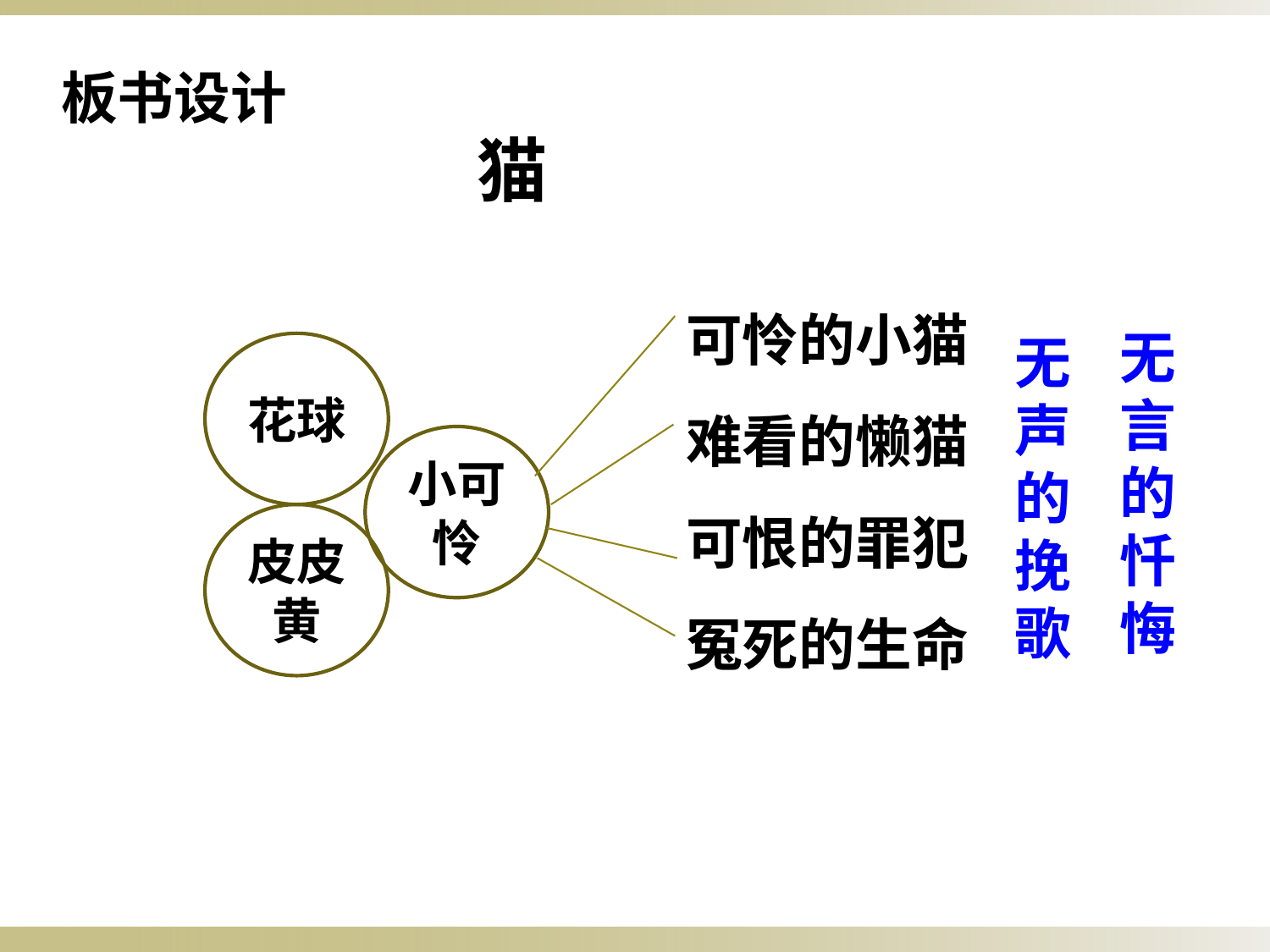

板书设计
猫

可怜的小猫
难看的懒猫
可恨的罪犯
冤死的生命
无言的忏悔
无声的挽歌
花球
小可怜
皮皮黄